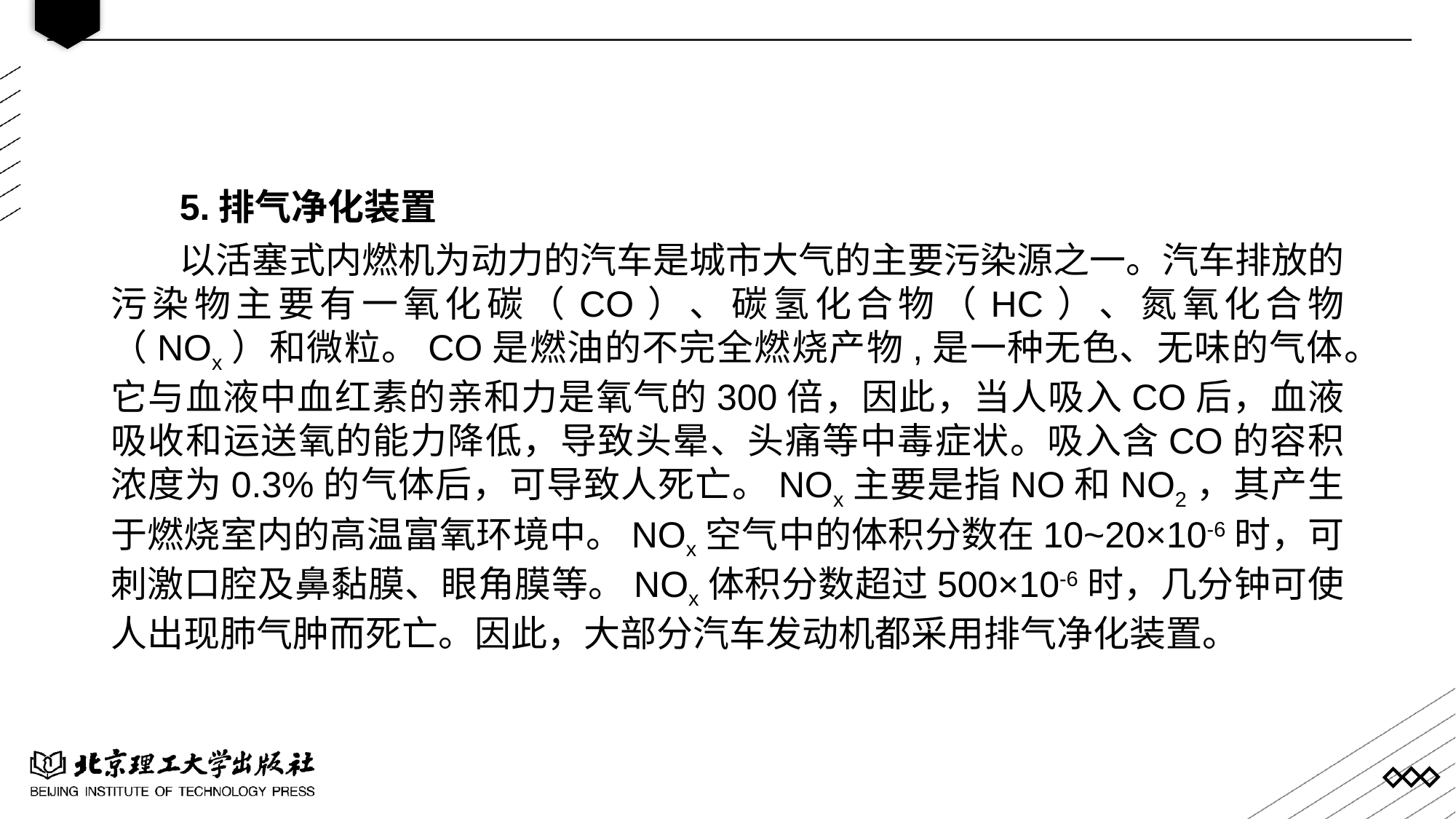

5.排气净化装置
以活塞式内燃机为动力的汽车是城市大气的主要污染源之一。汽车排放的污染物主要有一氧化碳（CO）、碳氢化合物（HC）、氮氧化合物（NOx）和微粒。CO是燃油的不完全燃烧产物,是一种无色、无味的气体。它与血液中血红素的亲和力是氧气的300倍，因此，当人吸入CO后，血液吸收和运送氧的能力降低，导致头晕、头痛等中毒症状。吸入含CO的容积浓度为0.3%的气体后，可导致人死亡。NOx主要是指NO和NO2，其产生于燃烧室内的高温富氧环境中。NOx空气中的体积分数在10~20×10-6时，可刺激口腔及鼻黏膜、眼角膜等。NOx体积分数超过500×10-6时，几分钟可使人出现肺气肿而死亡。因此，大部分汽车发动机都采用排气净化装置。